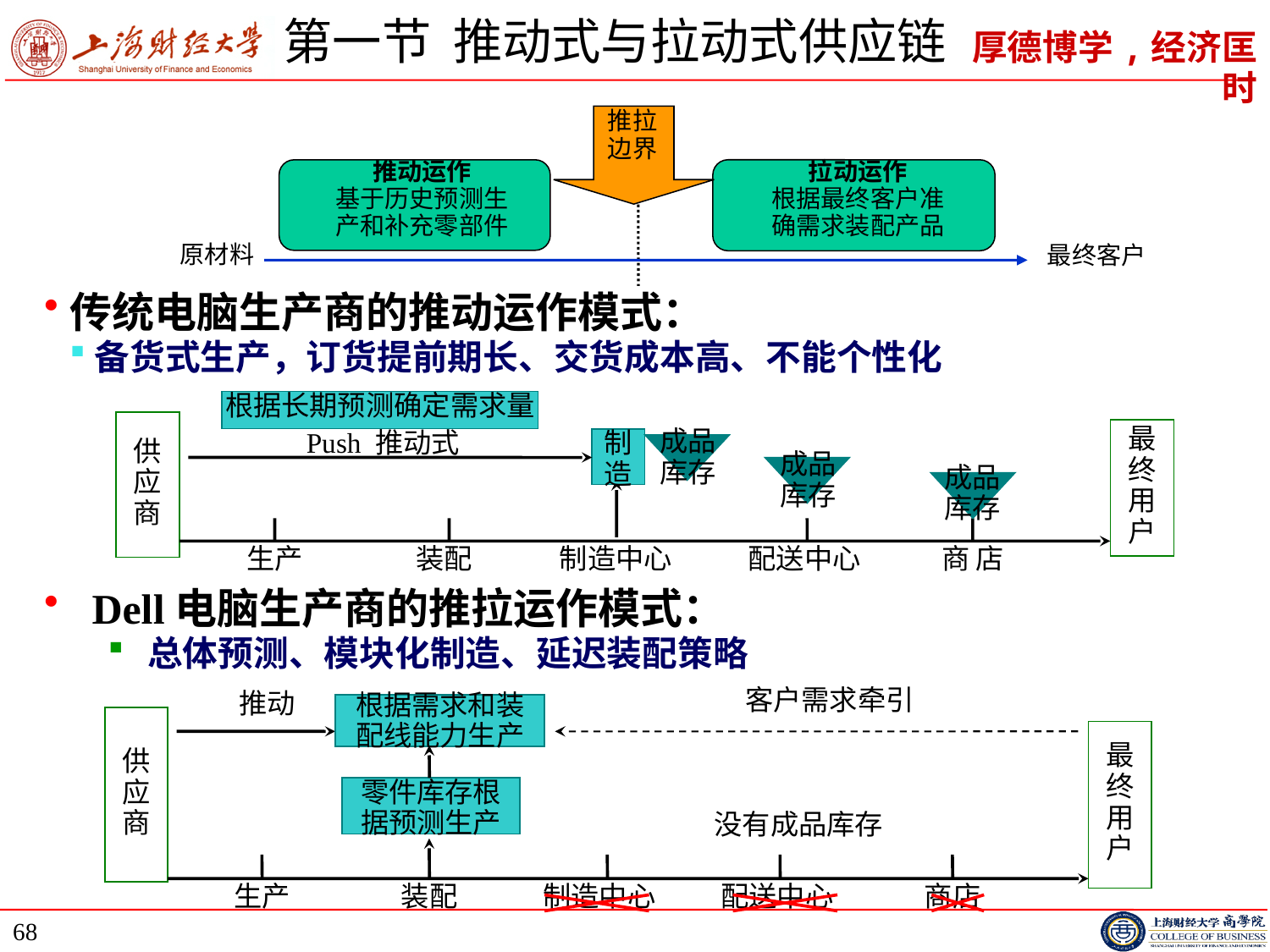

# 第一节  推动式与拉动式供应链

推拉
边界
推动运作
基于历史预测生
产和补充零部件
拉动运作
根据最终客户准
确需求装配产品

原材料
最终客户

传统电脑生产商的推动运作模式：
备货式生产，订货提前期长、交货成本高、不能个性化

根据长期预测确定需求量
供
应
商
最
终
用
户
Push 推动式
制
造
成品
库存

成品
库存

成品
库存

生产
装配
制造中心
配送中心
商 店
Dell电脑生产商的推拉运作模式：
总体预测、模块化制造、延迟装配策略

客户需求牵引
推动
根据需求和装
配线能力生产
供
应
商
最
终
用
户

零件库存根
据预测生产
没有成品库存

生产
装配
制造中心
配送中心
商店

68